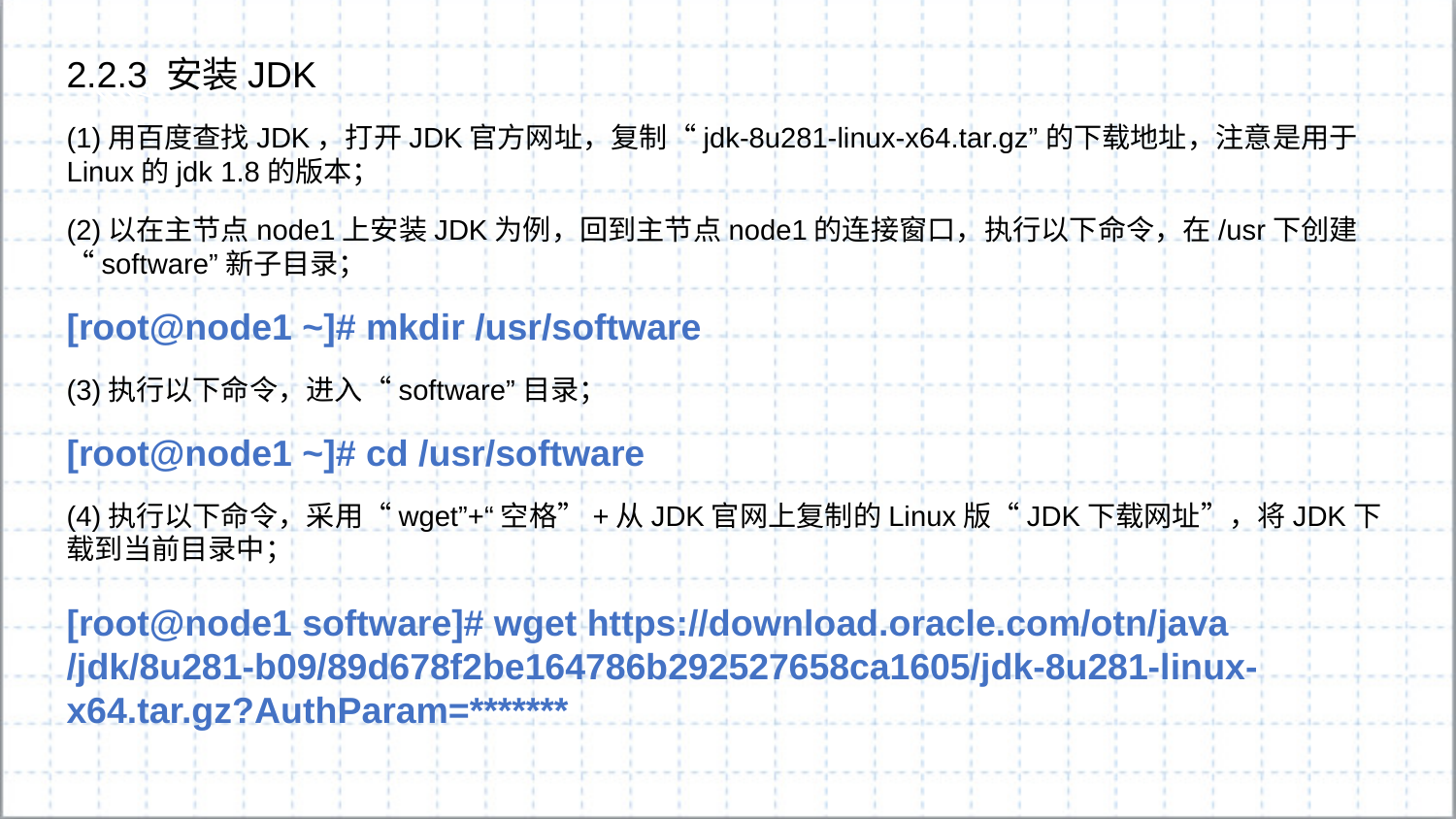

2.2.3 安装JDK
(1)用百度查找JDK，打开JDK官方网址，复制“jdk-8u281-linux-x64.tar.gz”的下载地址，注意是用于Linux的jdk 1.8的版本；
(2)以在主节点node1上安装JDK为例，回到主节点node1的连接窗口，执行以下命令，在/usr下创建“software”新子目录；
[root@node1 ~]# mkdir /usr/software
(3)执行以下命令，进入“software”目录；
[root@node1 ~]# cd /usr/software
(4)执行以下命令，采用“wget”+“空格”+从JDK官网上复制的Linux版“JDK下载网址”，将JDK下载到当前目录中；

[root@node1 software]# wget https://download.oracle.com/otn/java
/jdk/8u281-b09/89d678f2be164786b292527658ca1605/jdk-8u281-linux-x64.tar.gz?AuthParam=*******